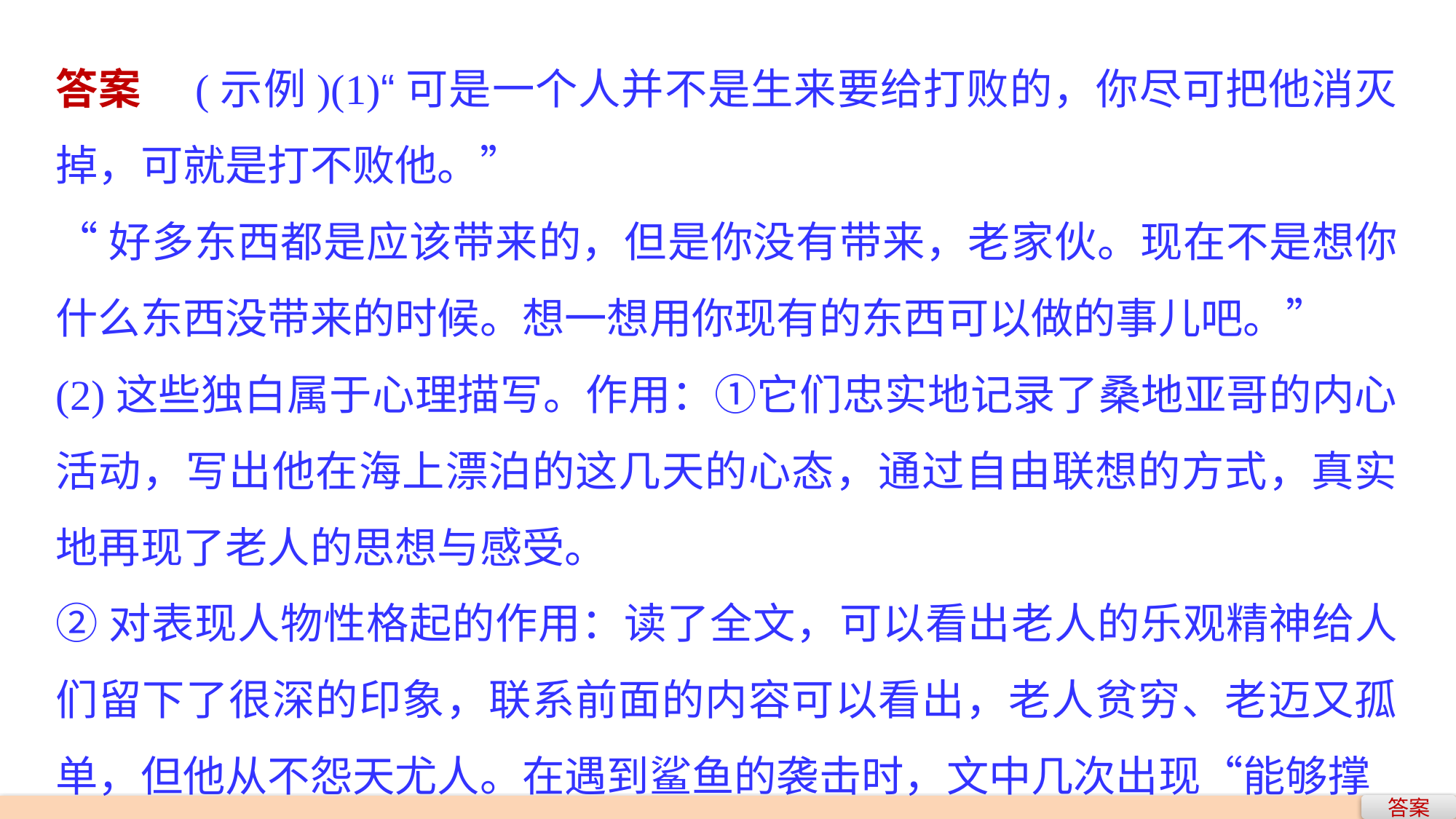

答案　(示例)(1)“可是一个人并不是生来要给打败的，你尽可把他消灭掉，可就是打不败他。”
“好多东西都是应该带来的，但是你没有带来，老家伙。现在不是想你什么东西没带来的时候。想一想用你现有的东西可以做的事儿吧。”
(2)这些独白属于心理描写。作用：①它们忠实地记录了桑地亚哥的内心活动，写出他在海上漂泊的这几天的心态，通过自由联想的方式，真实地再现了老人的思想与感受。
②对表现人物性格起的作用：读了全文，可以看出老人的乐观精神给人们留下了很深的印象，联系前面的内容可以看出，老人贫穷、老迈又孤单，但他从不怨天尤人。在遇到鲨鱼的袭击时，文中几次出现“能够撑
答案